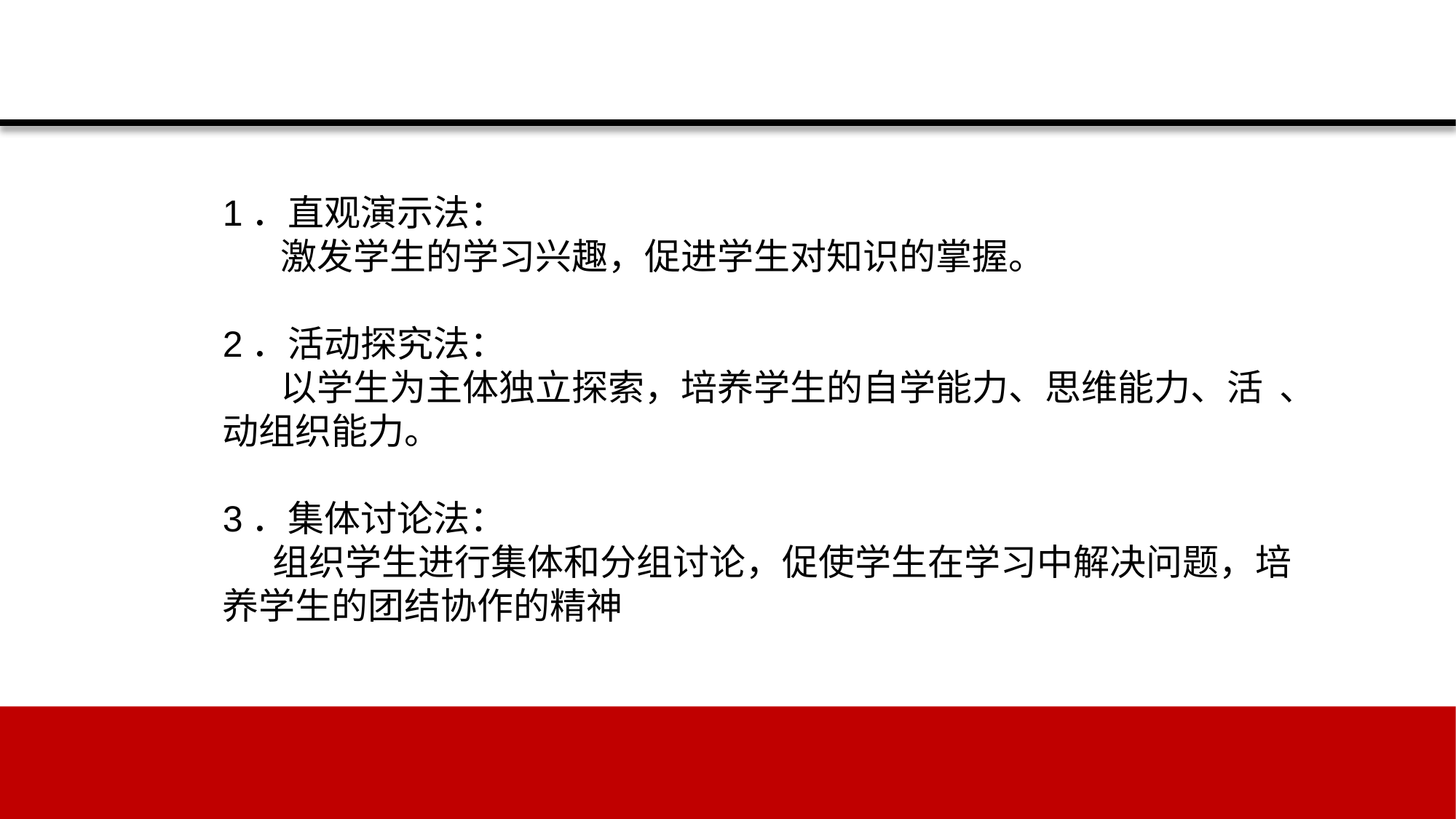

1．直观演示法：
      激发学生的学习兴趣，促进学生对知识的掌握。

2．活动探究法：
      以学生为主体独立探索，培养学生的自学能力、思维能力、活  、动组织能力。

3．集体讨论法：
     组织学生进行集体和分组讨论，促使学生在学习中解决问题，培养学生的团结协作的精神